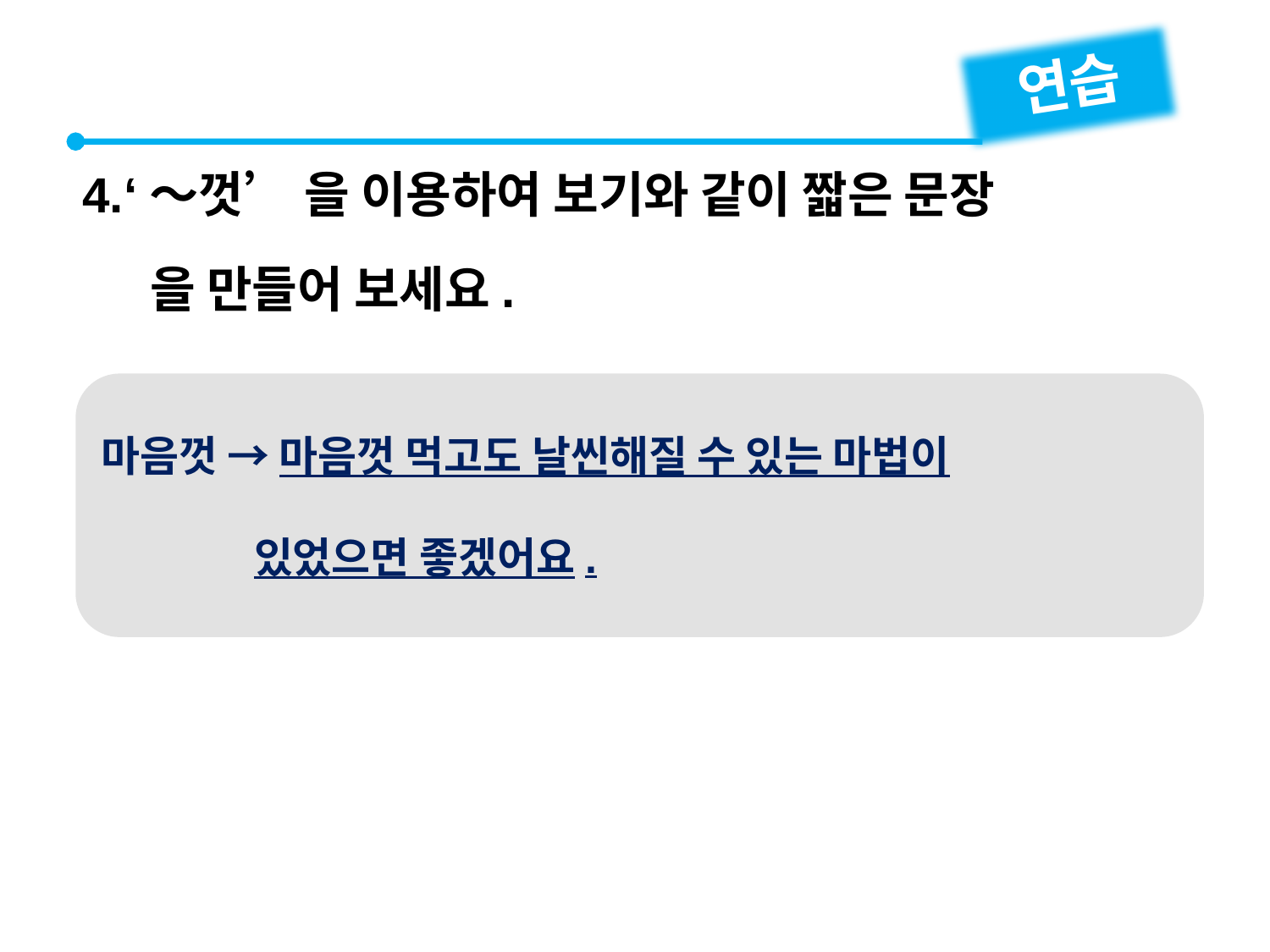

연습
4.‘～껏’ 을 이용하여 보기와 같이 짧은 문장
     을 만들어 보세요.
마음껏 → 마음껏 먹고도 날씬해질 수 있는 마법이

               있었으면 좋겠어요.